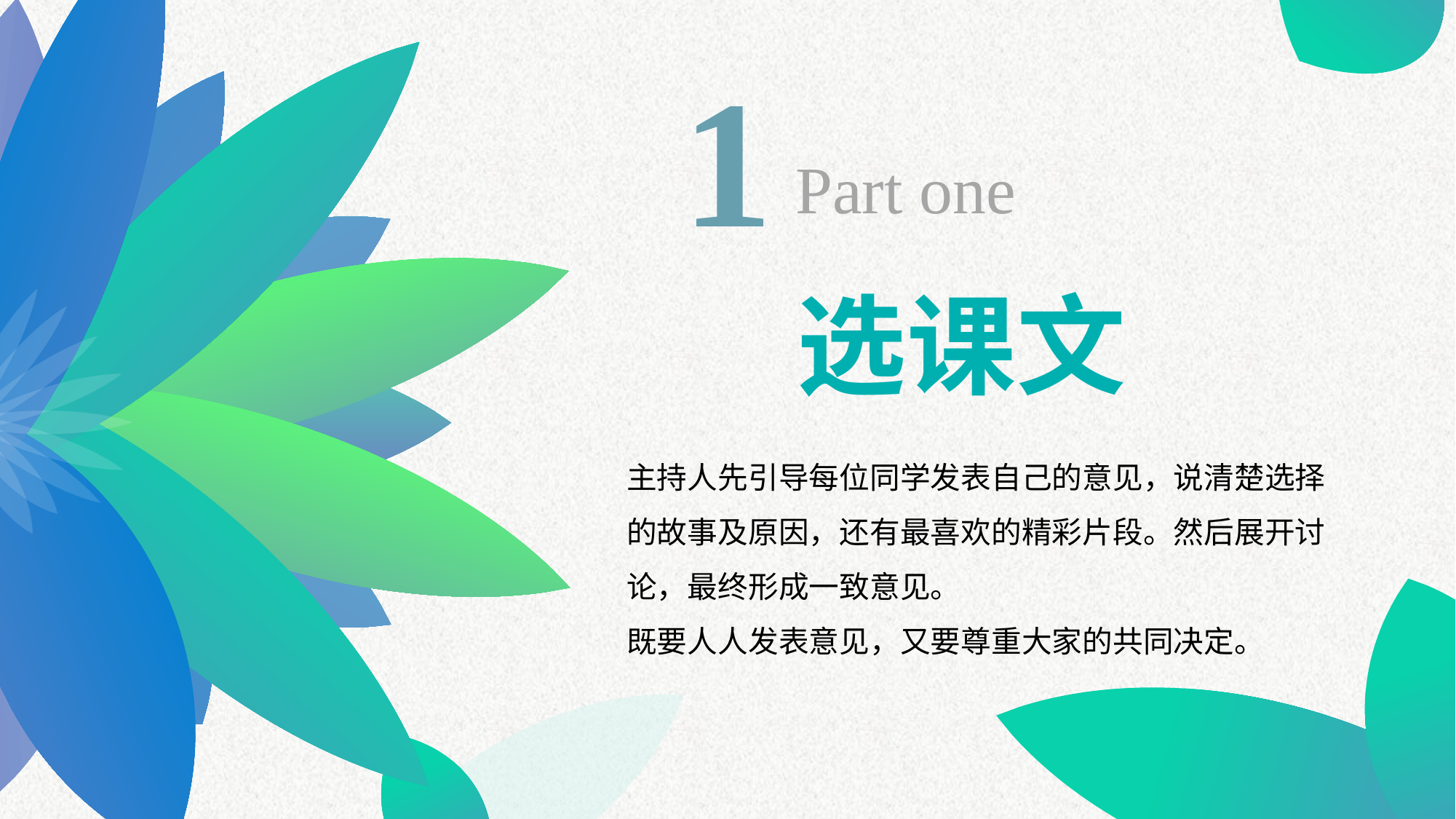

1
Part one
选课文
主持人先引导每位同学发表自己的意见，说清楚选择的故事及原因，还有最喜欢的精彩片段。然后展开讨论，最终形成一致意见。
既要人人发表意见，又要尊重大家的共同决定。